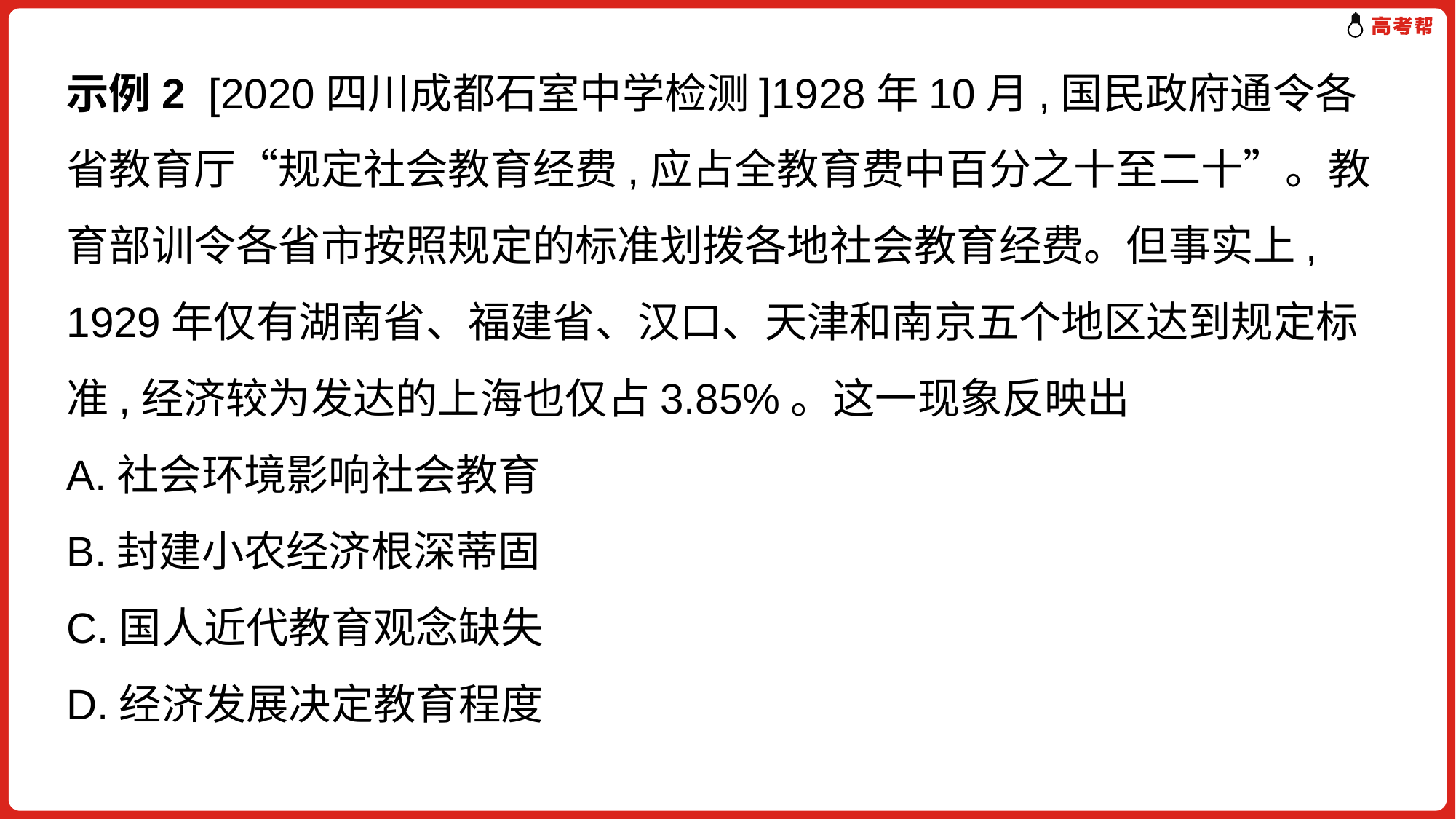

示例2  [2020四川成都石室中学检测]1928年10月,国民政府通令各省教育厅“规定社会教育经费,应占全教育费中百分之十至二十”。教育部训令各省市按照规定的标准划拨各地社会教育经费。但事实上, 1929年仅有湖南省、福建省、汉口、天津和南京五个地区达到规定标准,经济较为发达的上海也仅占3.85%。这一现象反映出
A.社会环境影响社会教育
B.封建小农经济根深蒂固
C.国人近代教育观念缺失
D.经济发展决定教育程度